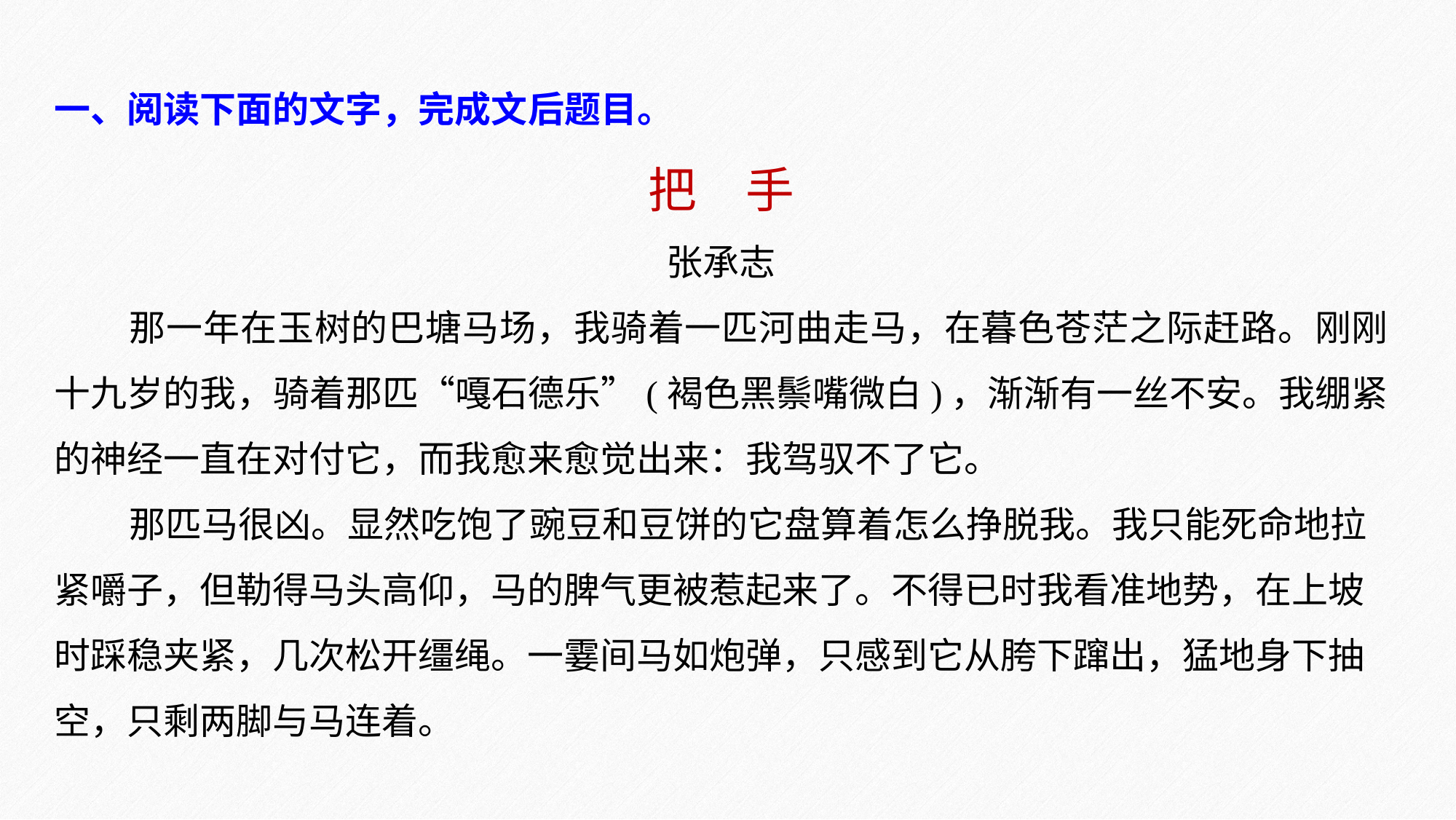

一、阅读下面的文字，完成文后题目。
把　手
张承志
那一年在玉树的巴塘马场，我骑着一匹河曲走马，在暮色苍茫之际赶路。刚刚十九岁的我，骑着那匹“嘎石德乐”(褐色黑鬃嘴微白)，渐渐有一丝不安。我绷紧的神经一直在对付它，而我愈来愈觉出来：我驾驭不了它。
那匹马很凶。显然吃饱了豌豆和豆饼的它盘算着怎么挣脱我。我只能死命地拉紧嚼子，但勒得马头高仰，马的脾气更被惹起来了。不得已时我看准地势，在上坡时踩稳夹紧，几次松开缰绳。一霎间马如炮弹，只感到它从胯下蹿出，猛地身下抽空，只剩两脚与马连着。